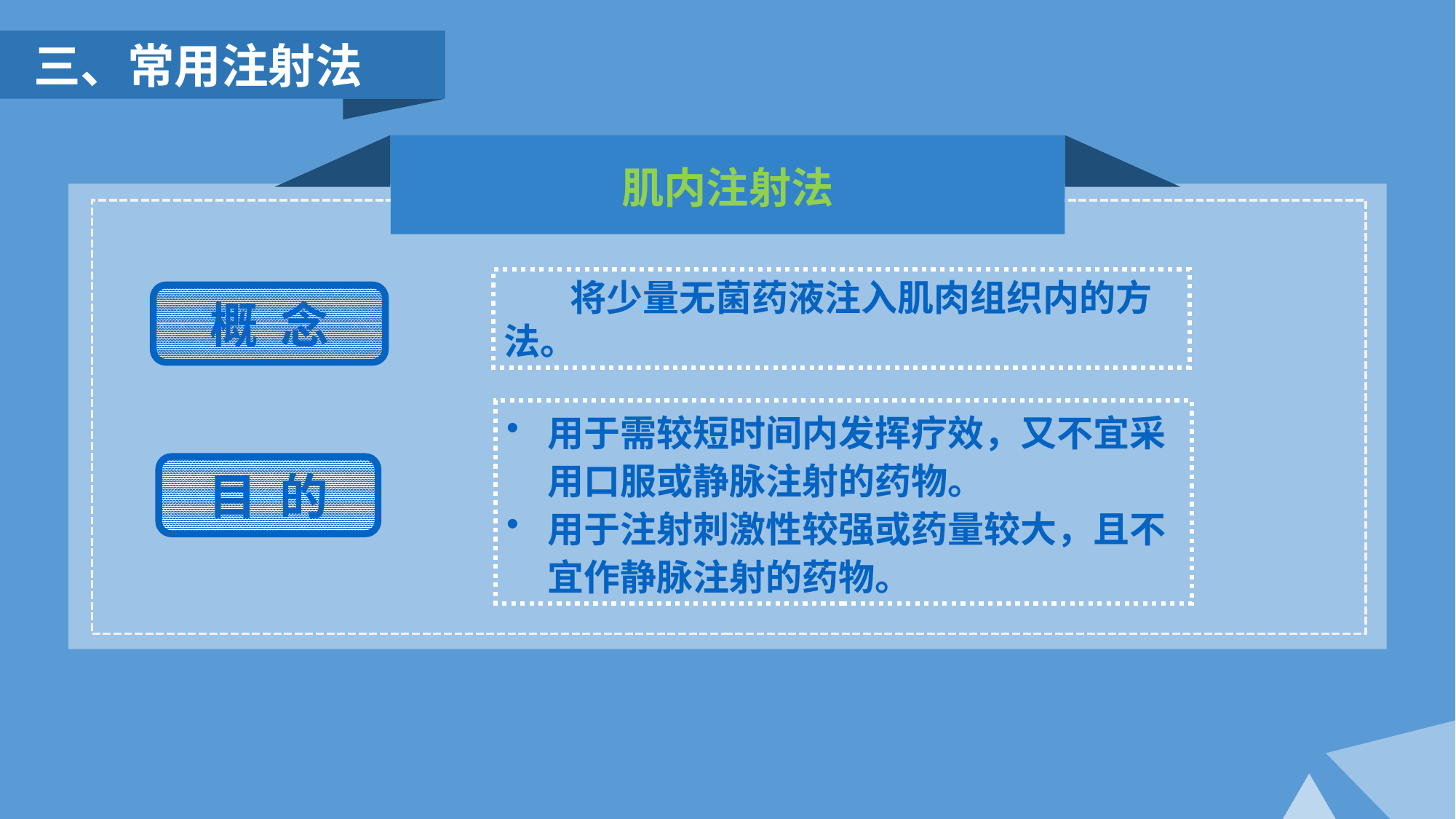

三、常用注射法

肌内注射法

       将少量无菌药液注入肌肉组织内的方法。
概  念
用于需较短时间内发挥疗效，又不宜采用口服或静脉注射的药物。
用于注射刺激性较强或药量较大，且不宜作静脉注射的药物。
目  的